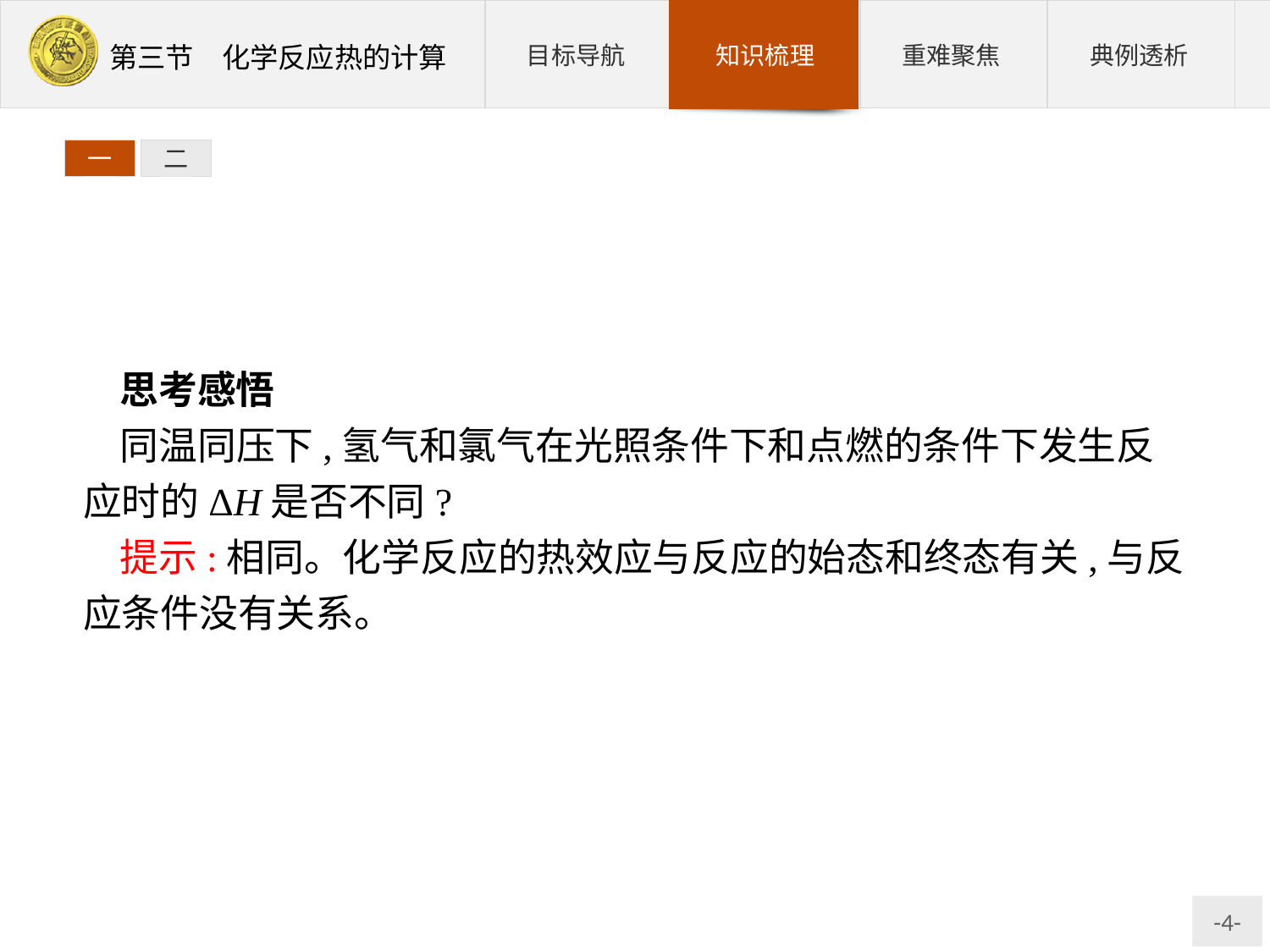

一
二
思考感悟
同温同压下,氢气和氯气在光照条件下和点燃的条件下发生反应时的ΔH是否不同?
提示:相同。化学反应的热效应与反应的始态和终态有关,与反应条件没有关系。